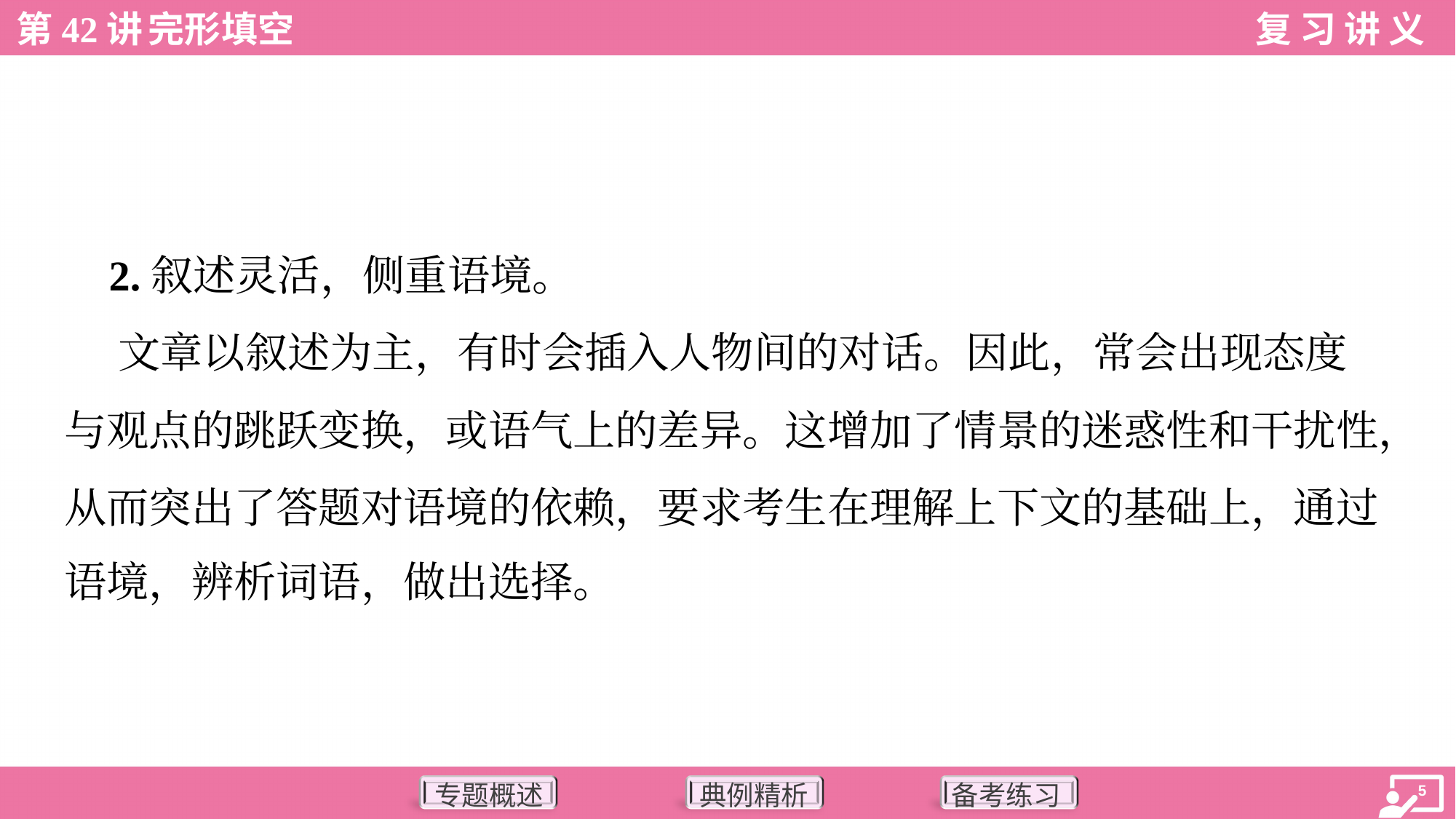

2.叙述灵活，侧重语境。
    文章以叙述为主，有时会插入人物间的对话。因此，常会出现态度
与观点的跳跃变换，或语气上的差异。这增加了情景的迷惑性和干扰性，
从而突出了答题对语境的依赖，要求考生在理解上下文的基础上，通过
语境，辨析词语，做出选择。